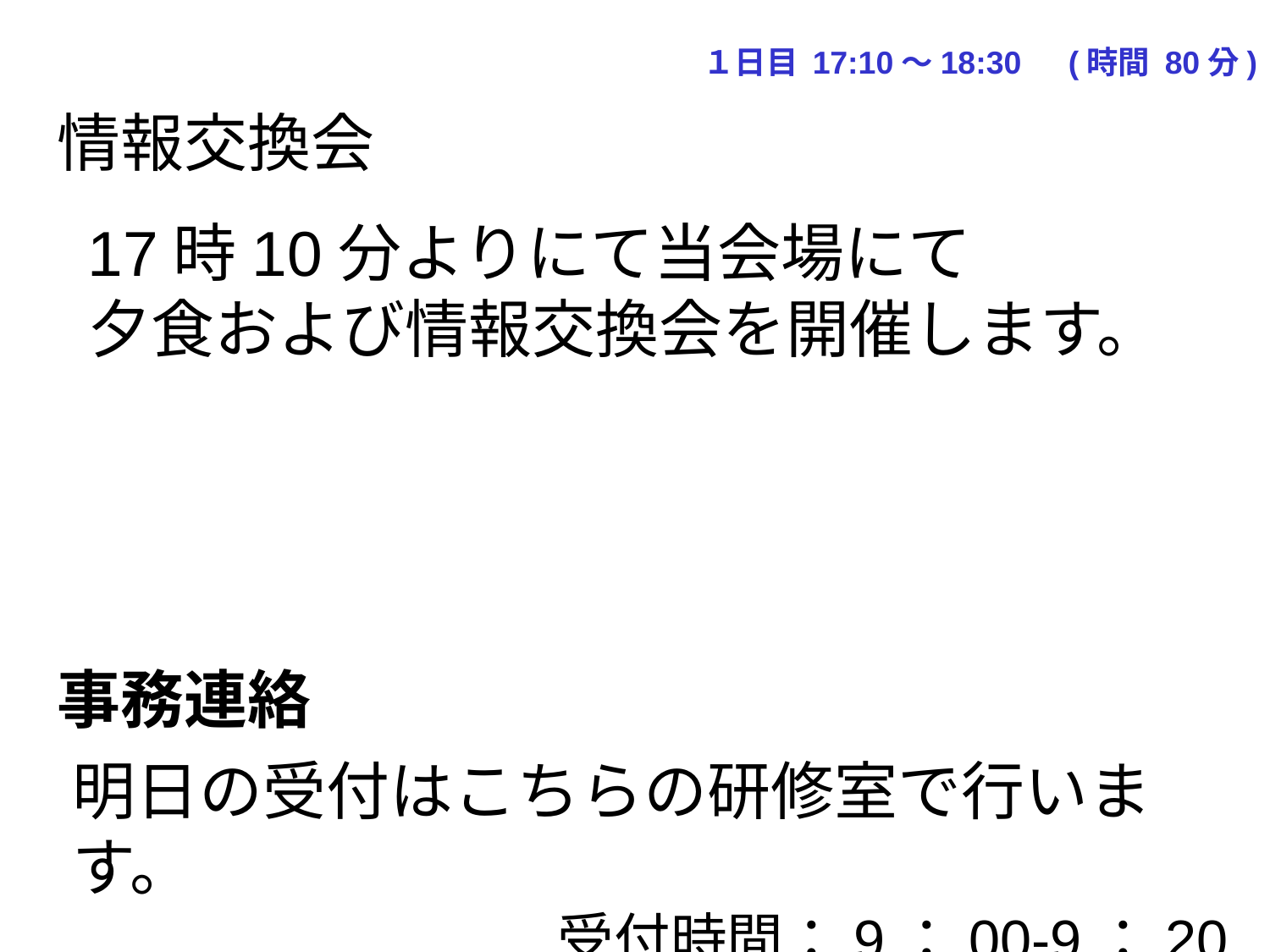

１日目 17:10～18:30　(時間 80分)
情報交換会
17時10分よりにて当会場にて
夕食および情報交換会を開催します。
事務連絡
明日の受付はこちらの研修室で行います。
受付時間：9：00-9：20